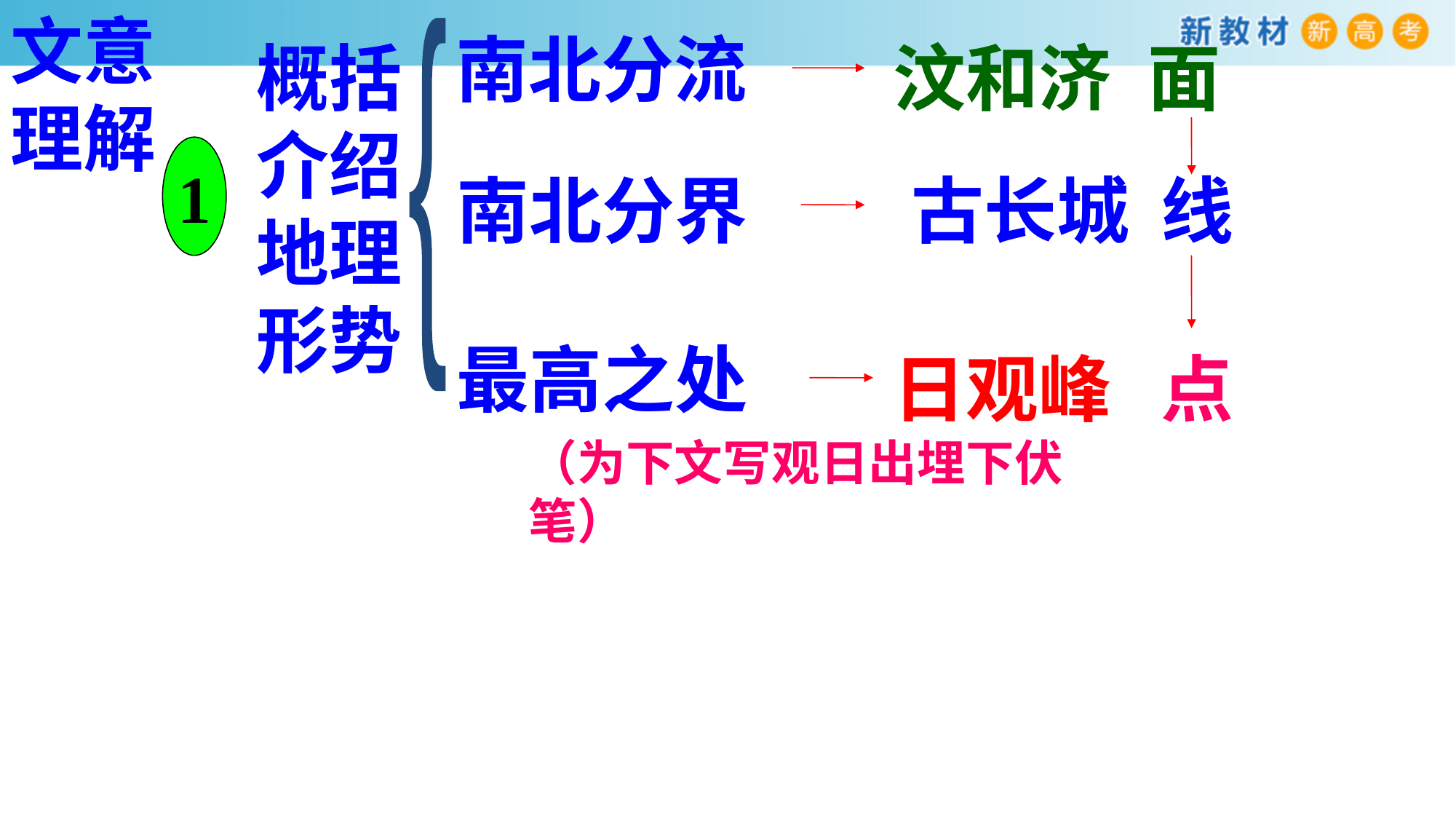

文意理解
{
南北分流
概括介绍地理形势
汶和济
面

1
南北分界
古长城
线

最高之处
日观峰
点

（为下文写观日出埋下伏笔）